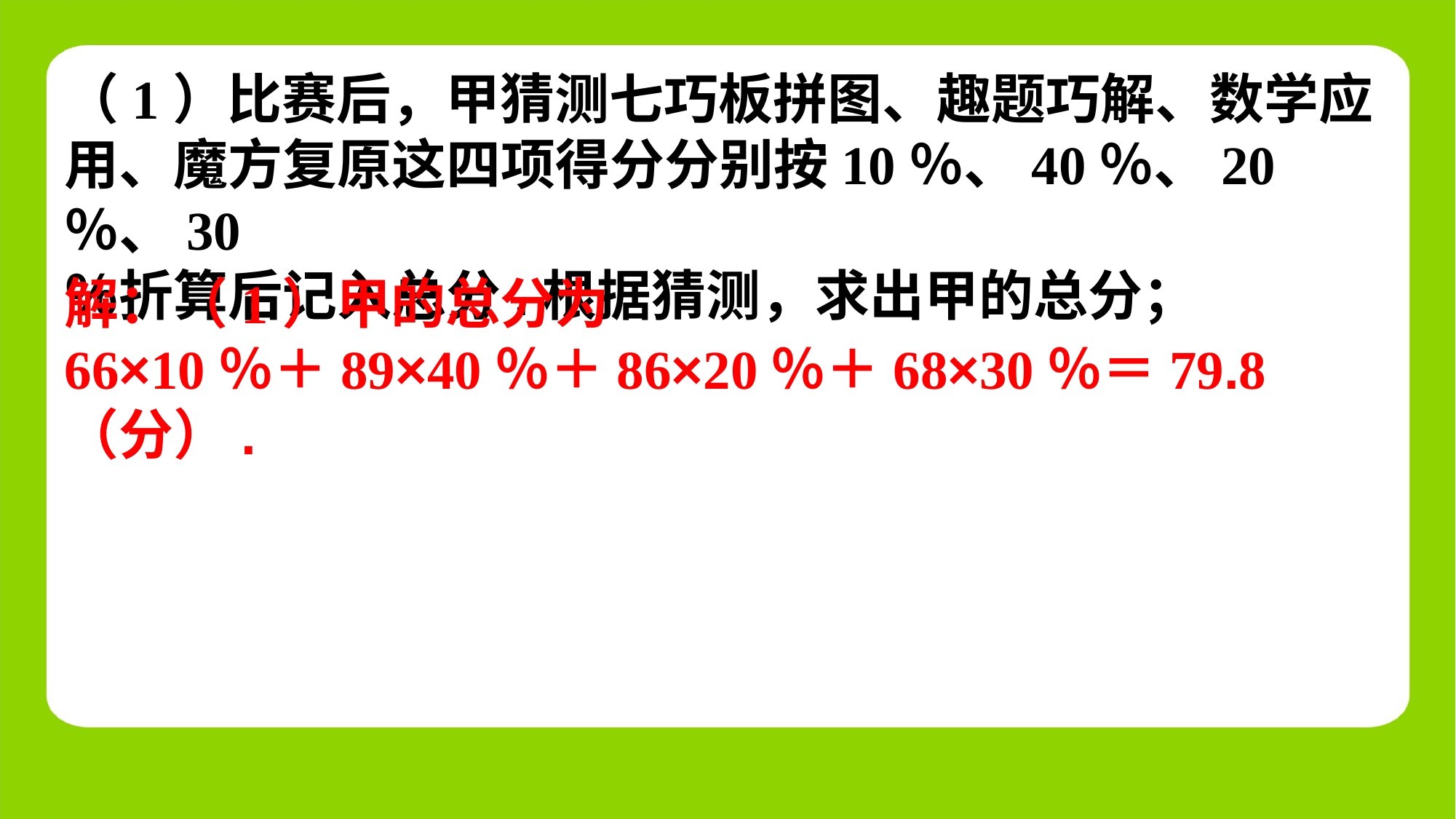

（1）比赛后，甲猜测七巧板拼图、趣题巧解、数学应
用、魔方复原这四项得分分别按10％、40％、20％、30
％折算后记入总分.根据猜测，求出甲的总分；
解：（1）甲的总分为
66×10％＋89×40％＋86×20％＋68×30％＝79.8
（分）.